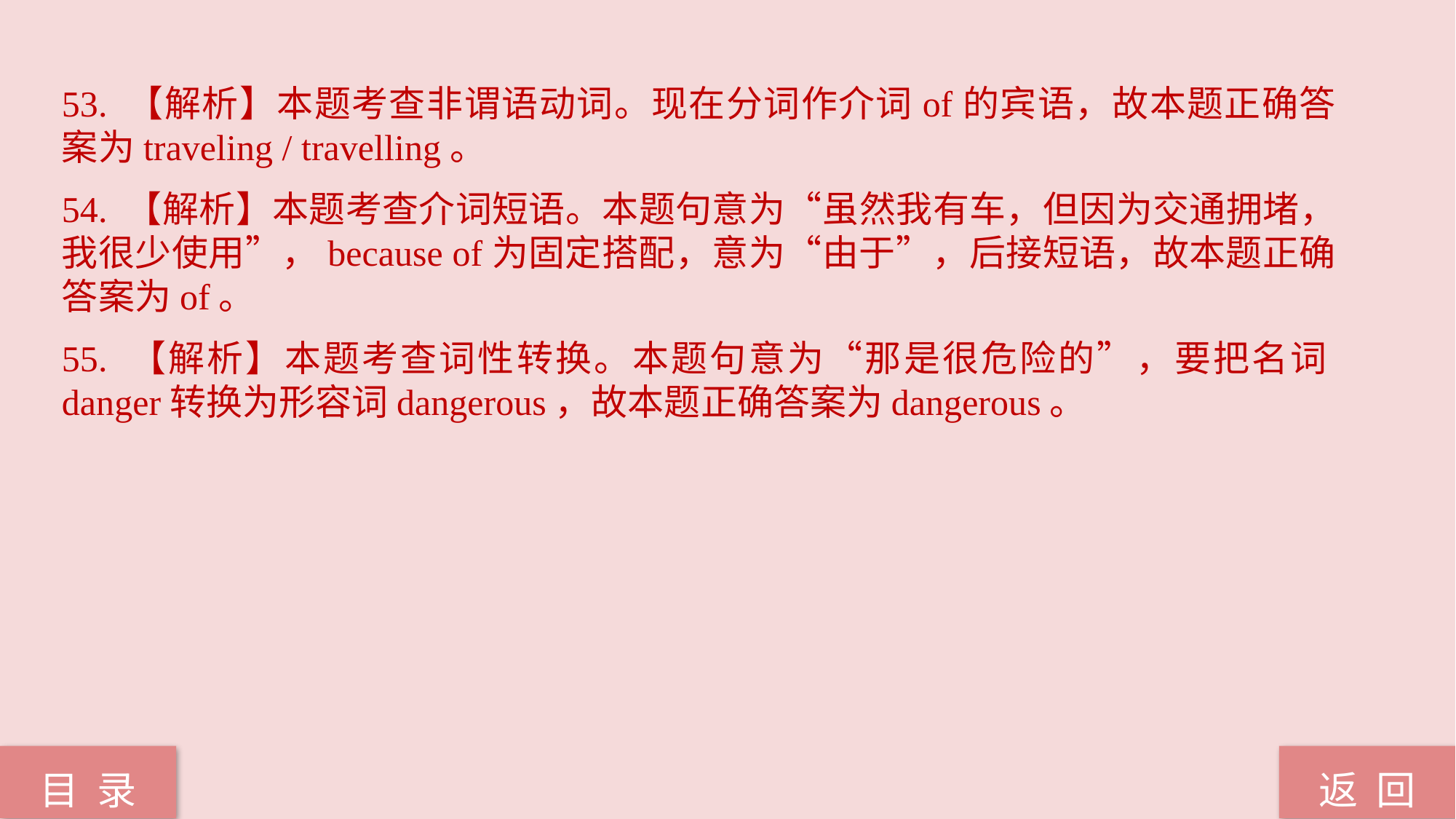

53. 【解析】本题考查非谓语动词。现在分词作介词of的宾语，故本题正确答案为traveling / travelling。
54. 【解析】本题考查介词短语。本题句意为“虽然我有车，但因为交通拥堵，我很少使用”，because of为固定搭配，意为“由于”，后接短语，故本题正确答案为of。
55. 【解析】本题考查词性转换。本题句意为“那是很危险的”，要把名词danger转换为形容词dangerous，故本题正确答案为dangerous。
返  回